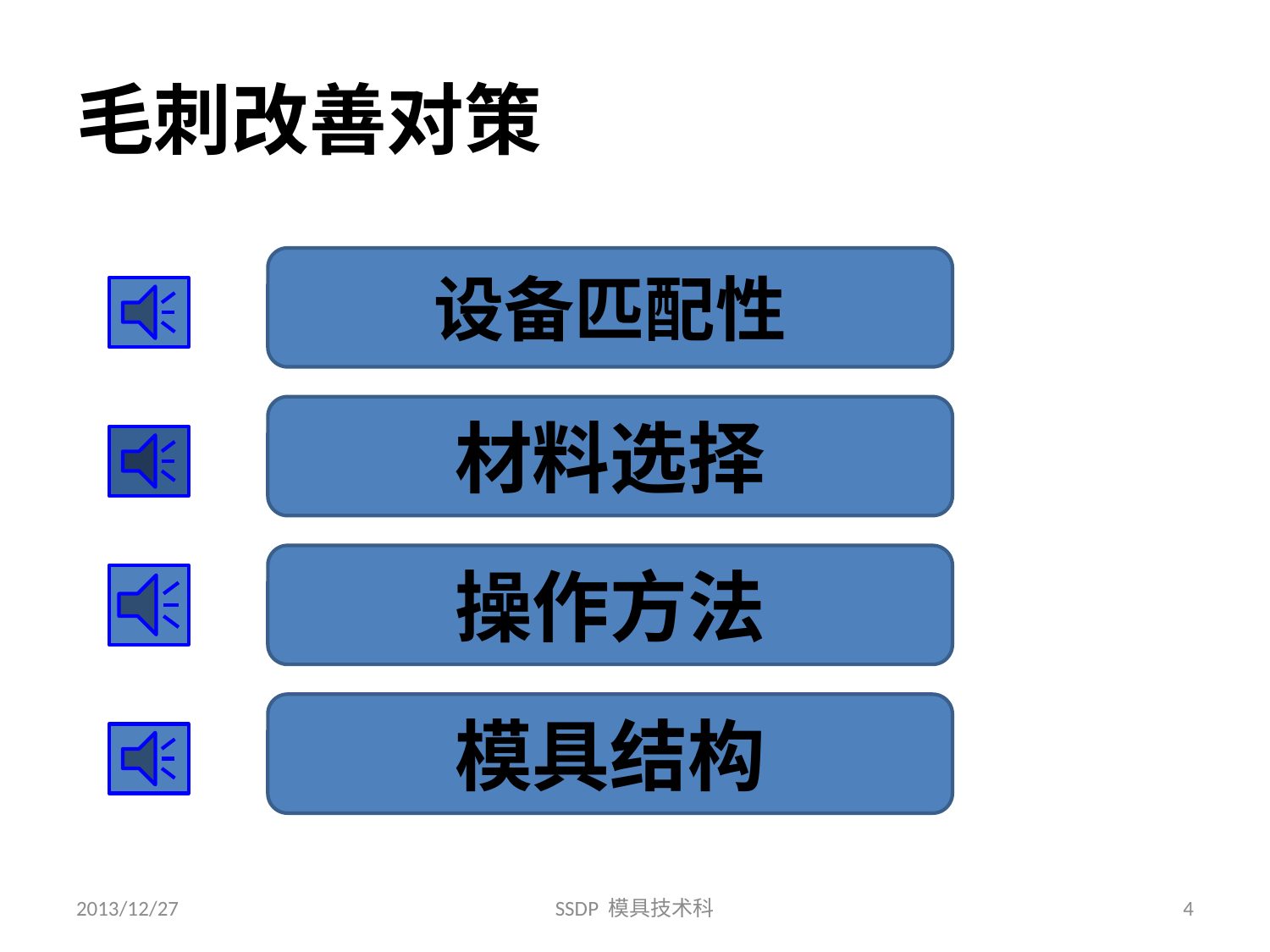

# 毛刺改善对策
设备匹配性

材料选择

操作方法

模具结构

2013/12/27
SSDP 模具技术科
4